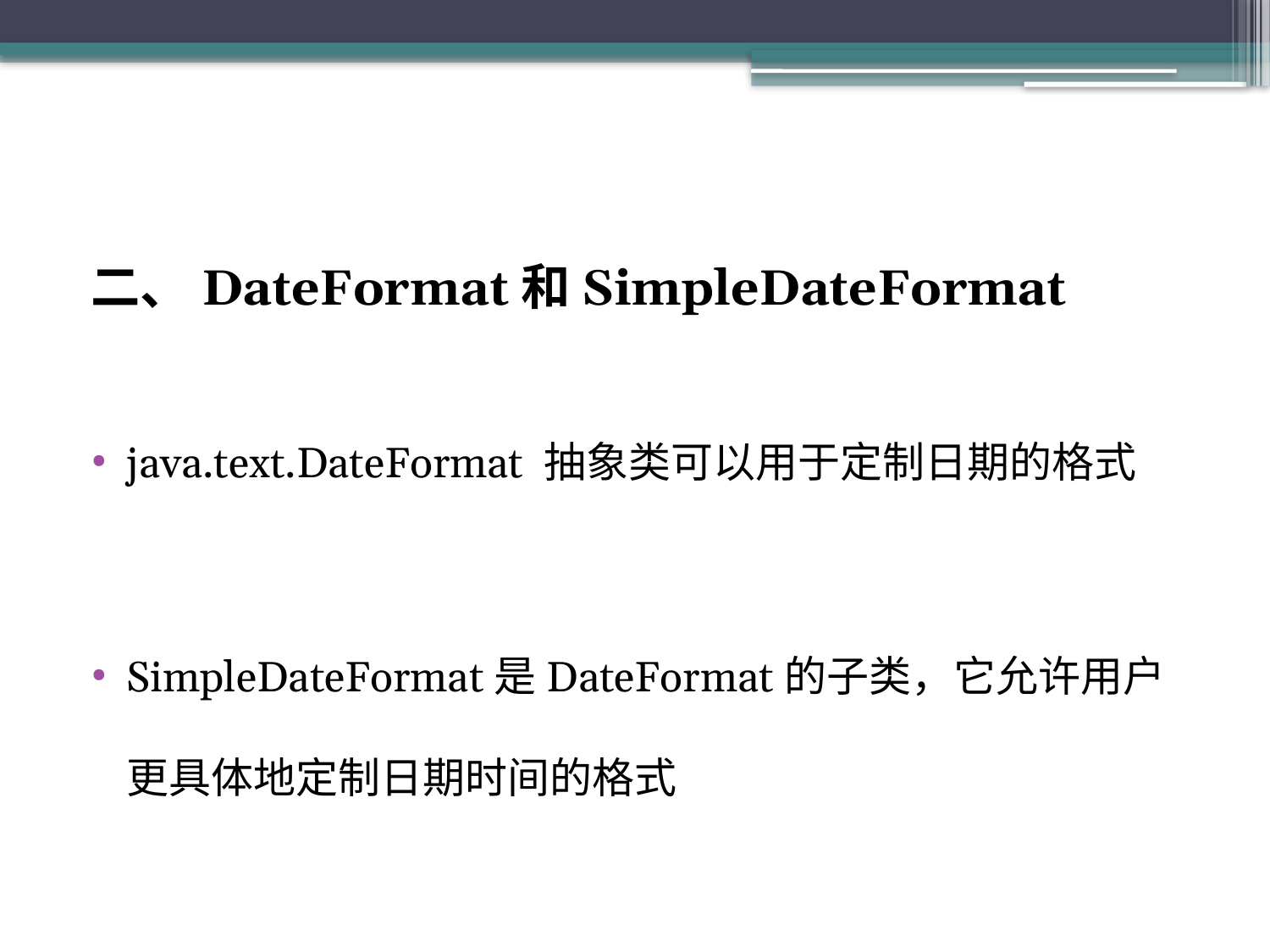

#
二、DateFormat和SimpleDateFormat

java.text.DateFormat 抽象类可以用于定制日期的格式

SimpleDateFormat是DateFormat的子类，它允许用户更具体地定制日期时间的格式